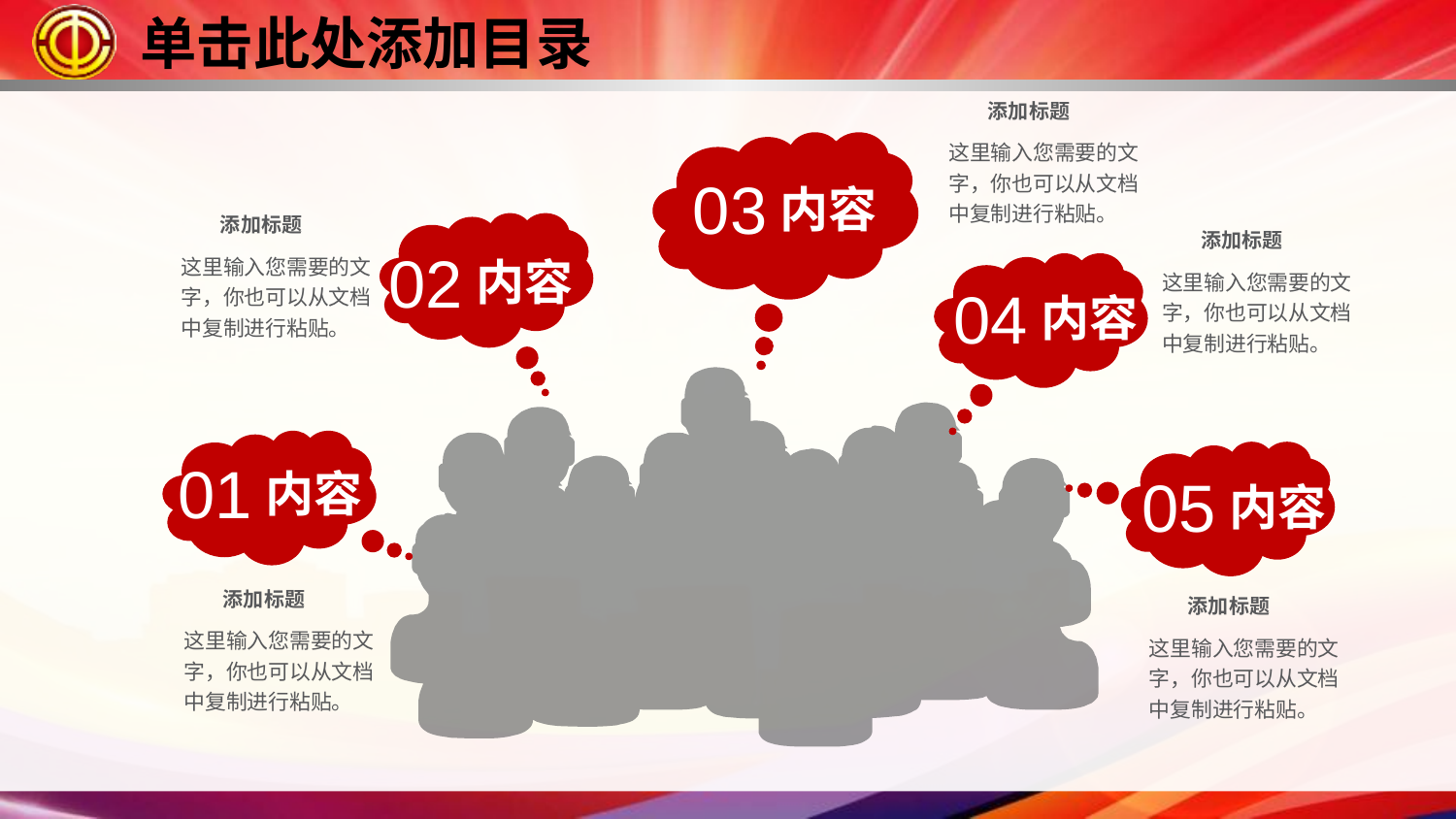

添加标题
这里输入您需要的文字，你也可以从文档中复制进行粘贴。

03
内容
添加标题
这里输入您需要的文字，你也可以从文档中复制进行粘贴。

02
内容
添加标题
这里输入您需要的文字，你也可以从文档中复制进行粘贴。

04
内容

01
内容

05
内容
添加标题
这里输入您需要的文字，你也可以从文档中复制进行粘贴。
添加标题
这里输入您需要的文字，你也可以从文档中复制进行粘贴。